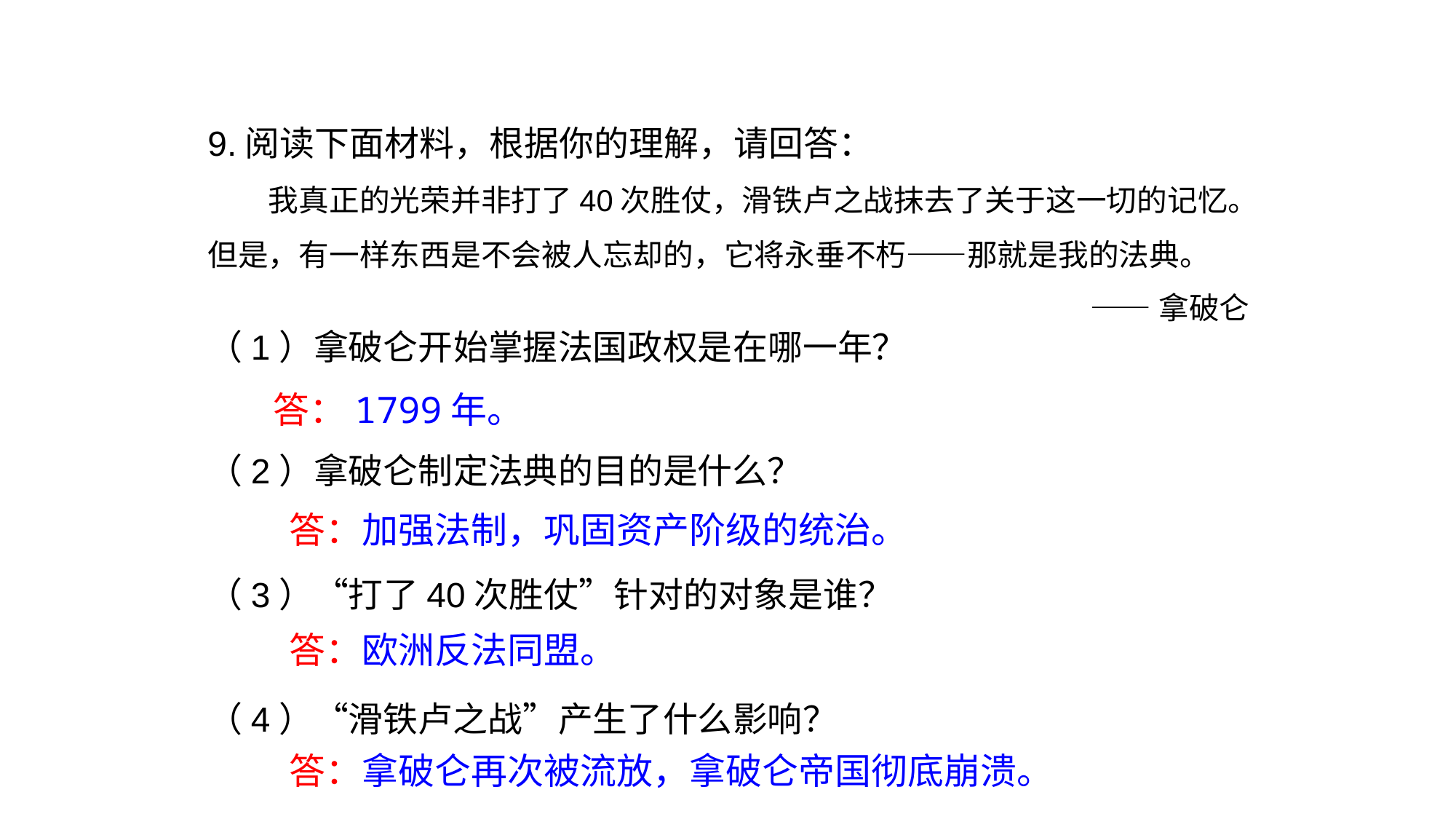

9.阅读下面材料，根据你的理解，请回答：
　　我真正的光荣并非打了40次胜仗，滑铁卢之战抹去了关于这一切的记忆。但是，有一样东西是不会被人忘却的，它将永垂不朽——那就是我的法典。
——拿破仑
（1）拿破仑开始掌握法国政权是在哪一年？

（2）拿破仑制定法典的目的是什么？

（3）“打了40次胜仗”针对的对象是谁？

（4）“滑铁卢之战”产生了什么影响？
答：1799年。
答：加强法制，巩固资产阶级的统治。
答：欧洲反法同盟。
答：拿破仑再次被流放，拿破仑帝国彻底崩溃。